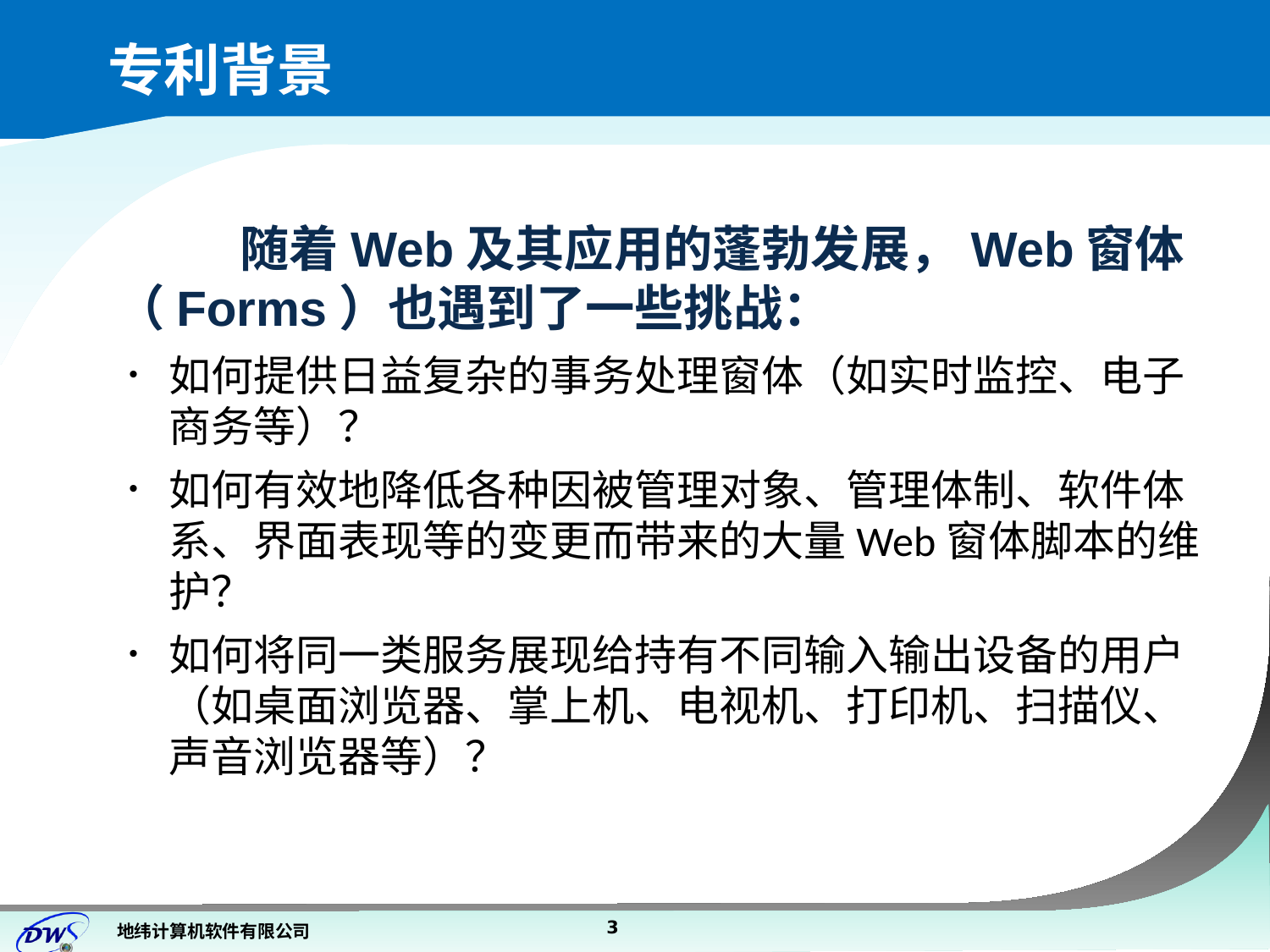

# 专利背景
随着Web及其应用的蓬勃发展，Web窗体（Forms）也遇到了一些挑战：
如何提供日益复杂的事务处理窗体（如实时监控、电子商务等）？
如何有效地降低各种因被管理对象、管理体制、软件体系、界面表现等的变更而带来的大量Web窗体脚本的维护？
如何将同一类服务展现给持有不同输入输出设备的用户（如桌面浏览器、掌上机、电视机、打印机、扫描仪、声音浏览器等）？

3
地纬计算机软件有限公司